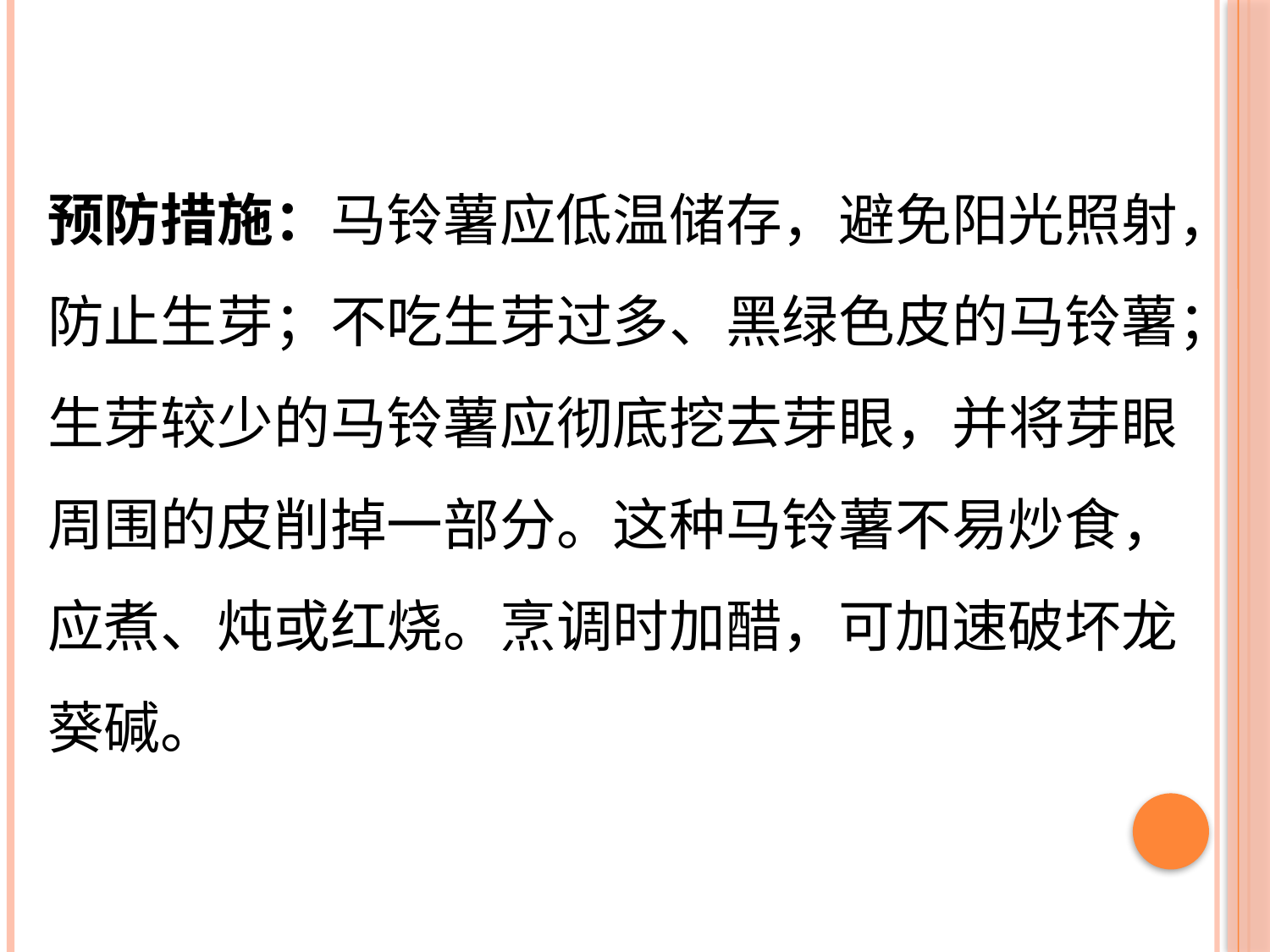

预防措施：马铃薯应低温储存，避免阳光照射，防止生芽；不吃生芽过多、黑绿色皮的马铃薯；生芽较少的马铃薯应彻底挖去芽眼，并将芽眼周围的皮削掉一部分。这种马铃薯不易炒食，应煮、炖或红烧。烹调时加醋，可加速破坏龙葵碱。